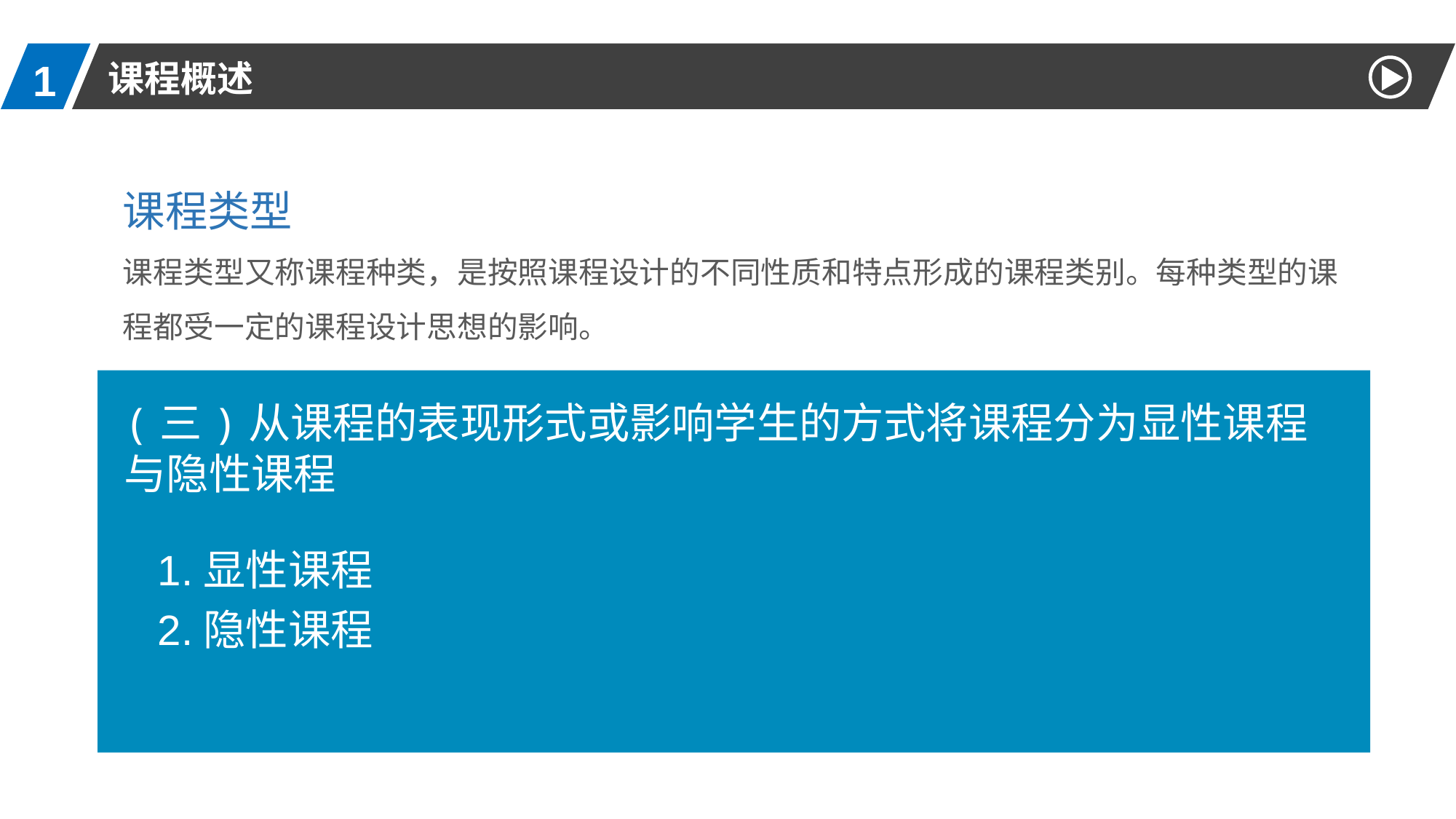

1
课程概述

课程类型
课程类型又称课程种类，是按照课程设计的不同性质和特点形成的课程类别。每种类型的课程都受一定的课程设计思想的影响。

(三)从课程的表现形式或影响学生的方式将课程分为显性课程与隐性课程
1.显性课程
2.隐性课程